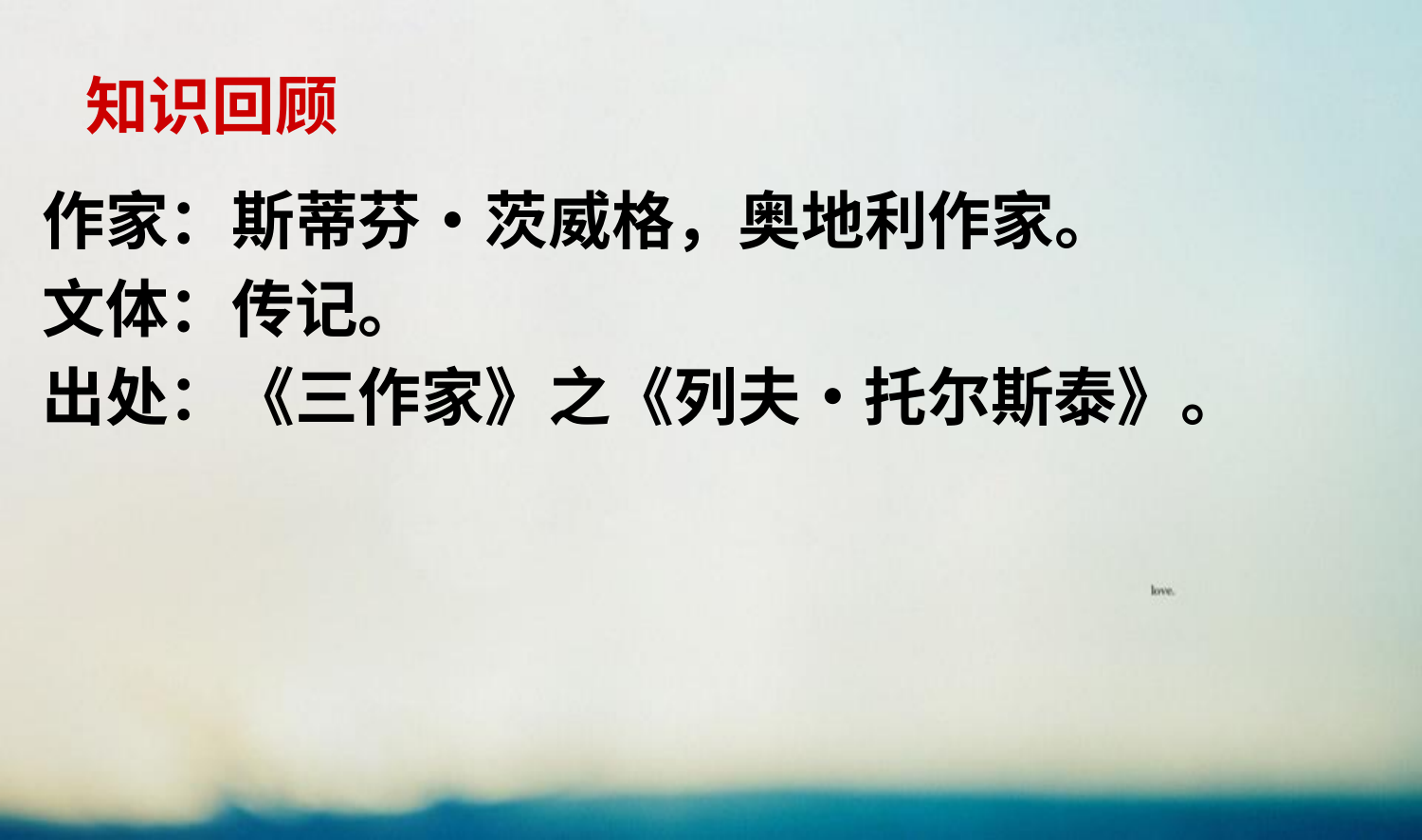

# 知识回顾
作家：斯蒂芬•茨威格，奥地利作家。
文体：传记。
出处：《三作家》之《列夫•托尔斯泰》。